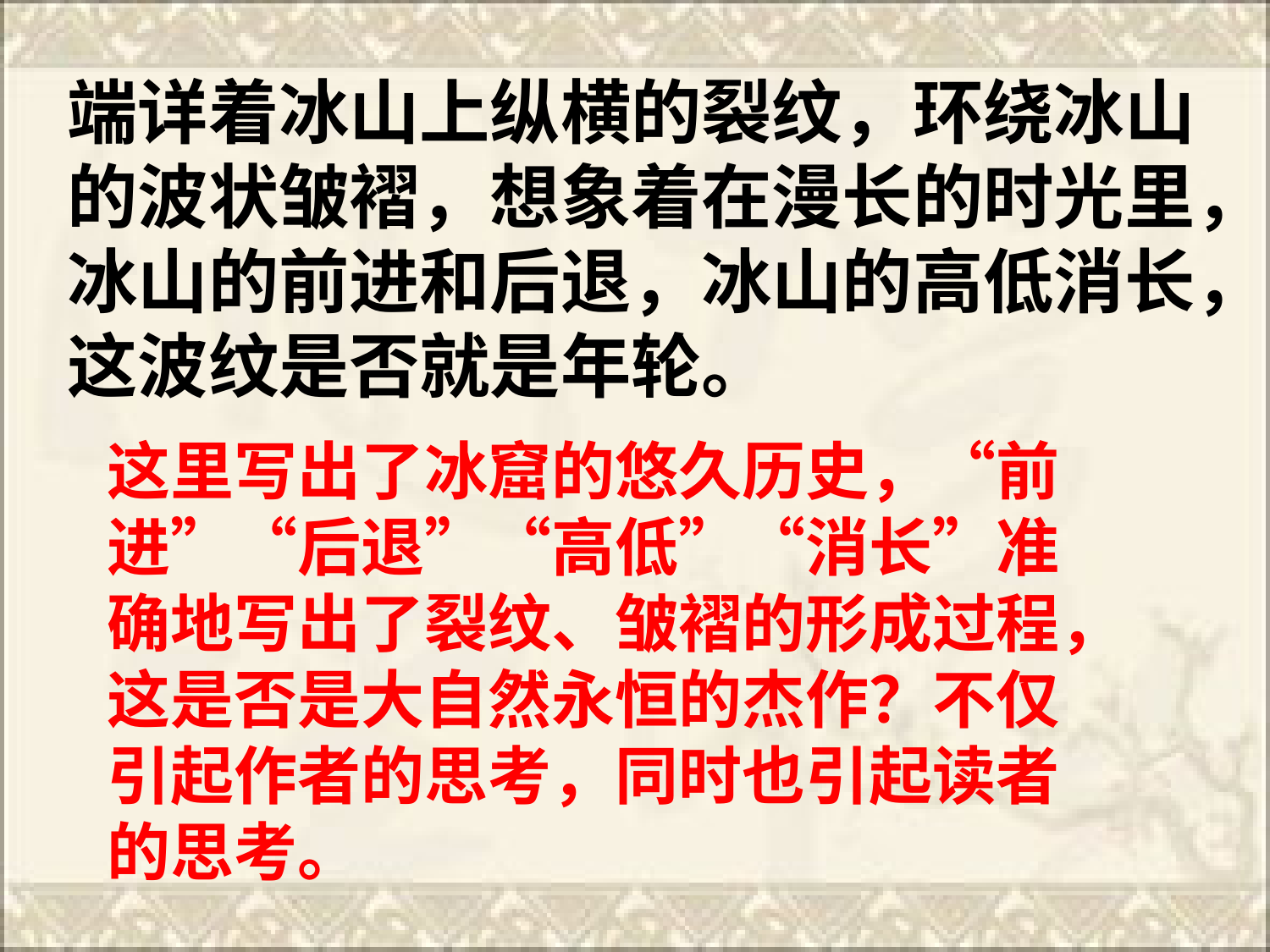

端详着冰山上纵横的裂纹，环绕冰山的波状皱褶，想象着在漫长的时光里，冰山的前进和后退，冰山的高低消长，这波纹是否就是年轮。
这里写出了冰窟的悠久历史，“前 进”“后退”“高低”“消长”准确地写出了裂纹、皱褶的形成过程，这是否是大自然永恒的杰作？不仅引起作者的思考，同时也引起读者的思考。